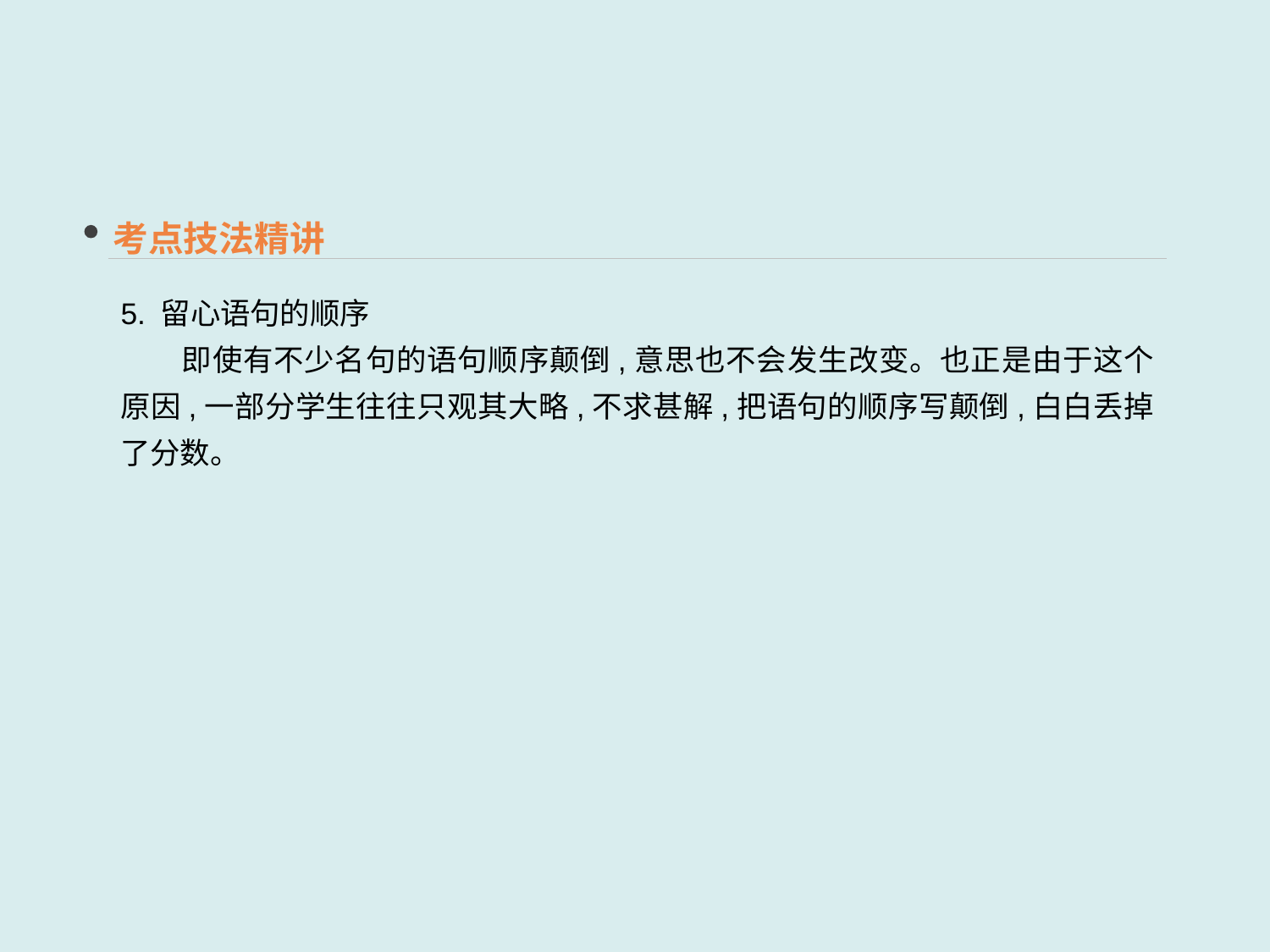

考点技法精讲

5. 留心语句的顺序
　　即使有不少名句的语句顺序颠倒,意思也不会发生改变。也正是由于这个原因,一部分学生往往只观其大略,不求甚解,把语句的顺序写颠倒,白白丢掉了分数。